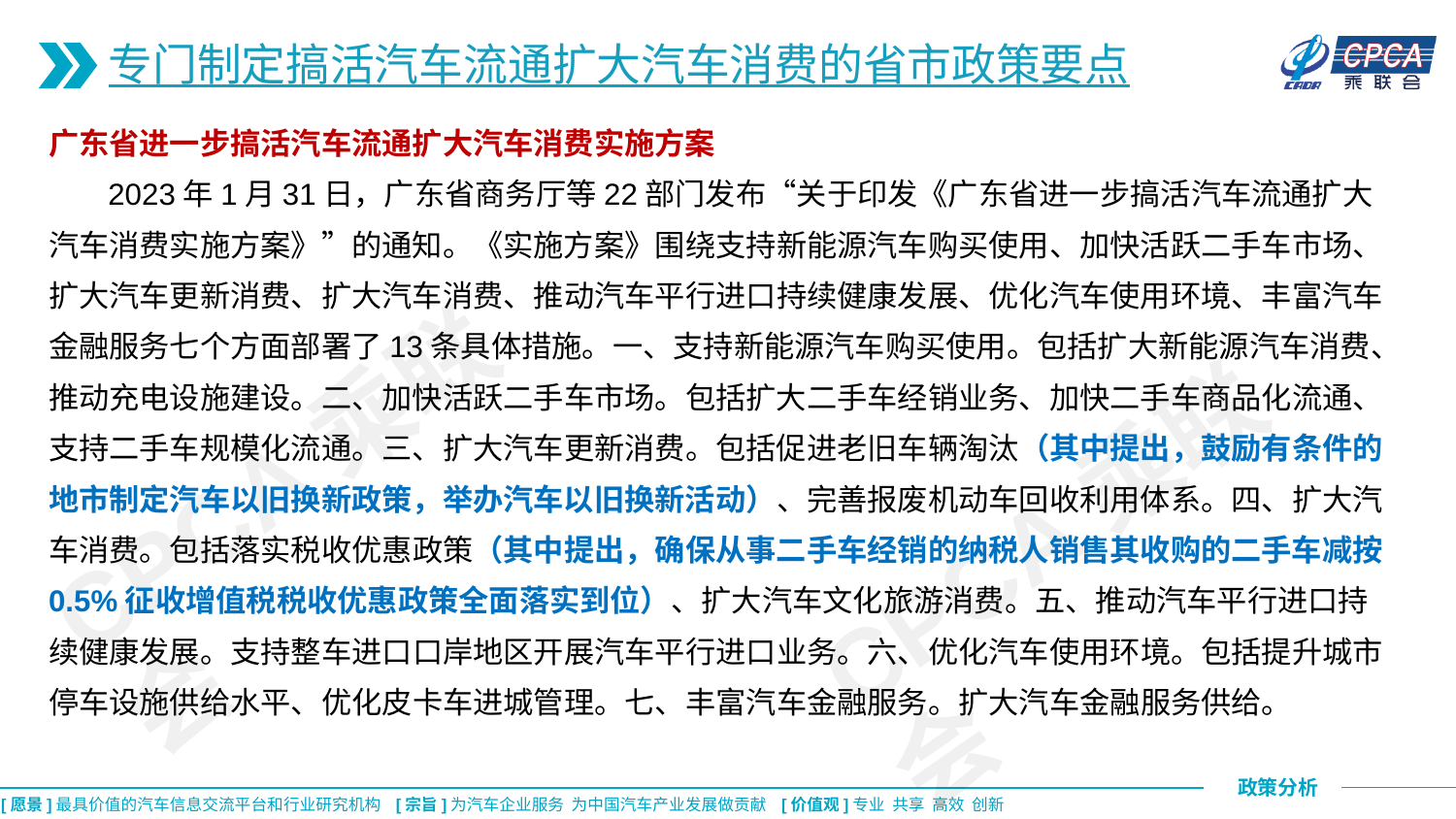

专门制定搞活汽车流通扩大汽车消费的省市政策要点
广东省进一步搞活汽车流通扩大汽车消费实施方案
       2023年1月31日，广东省商务厅等22部门发布“关于印发《广东省进一步搞活汽车流通扩大汽车消费实施方案》”的通知。《实施方案》围绕支持新能源汽车购买使用、加快活跃二手车市场、扩大汽车更新消费、扩大汽车消费、推动汽车平行进口持续健康发展、优化汽车使用环境、丰富汽车金融服务七个方面部署了13条具体措施。一、支持新能源汽车购买使用。包括扩大新能源汽车消费、推动充电设施建设。二、加快活跃二手车市场。包括扩大二手车经销业务、加快二手车商品化流通、支持二手车规模化流通。三、扩大汽车更新消费。包括促进老旧车辆淘汰（其中提出，鼓励有条件的地市制定汽车以旧换新政策，举办汽车以旧换新活动）、完善报废机动车回收利用体系。四、扩大汽车消费。包括落实税收优惠政策（其中提出，确保从事二手车经销的纳税人销售其收购的二手车减按0.5%征收增值税税收优惠政策全面落实到位）、扩大汽车文化旅游消费。五、推动汽车平行进口持续健康发展。支持整车进口口岸地区开展汽车平行进口业务。六、优化汽车使用环境。包括提升城市停车设施供给水平、优化皮卡车进城管理。七、丰富汽车金融服务。扩大汽车金融服务供给。
CPCA乘联会
CPCA乘联会